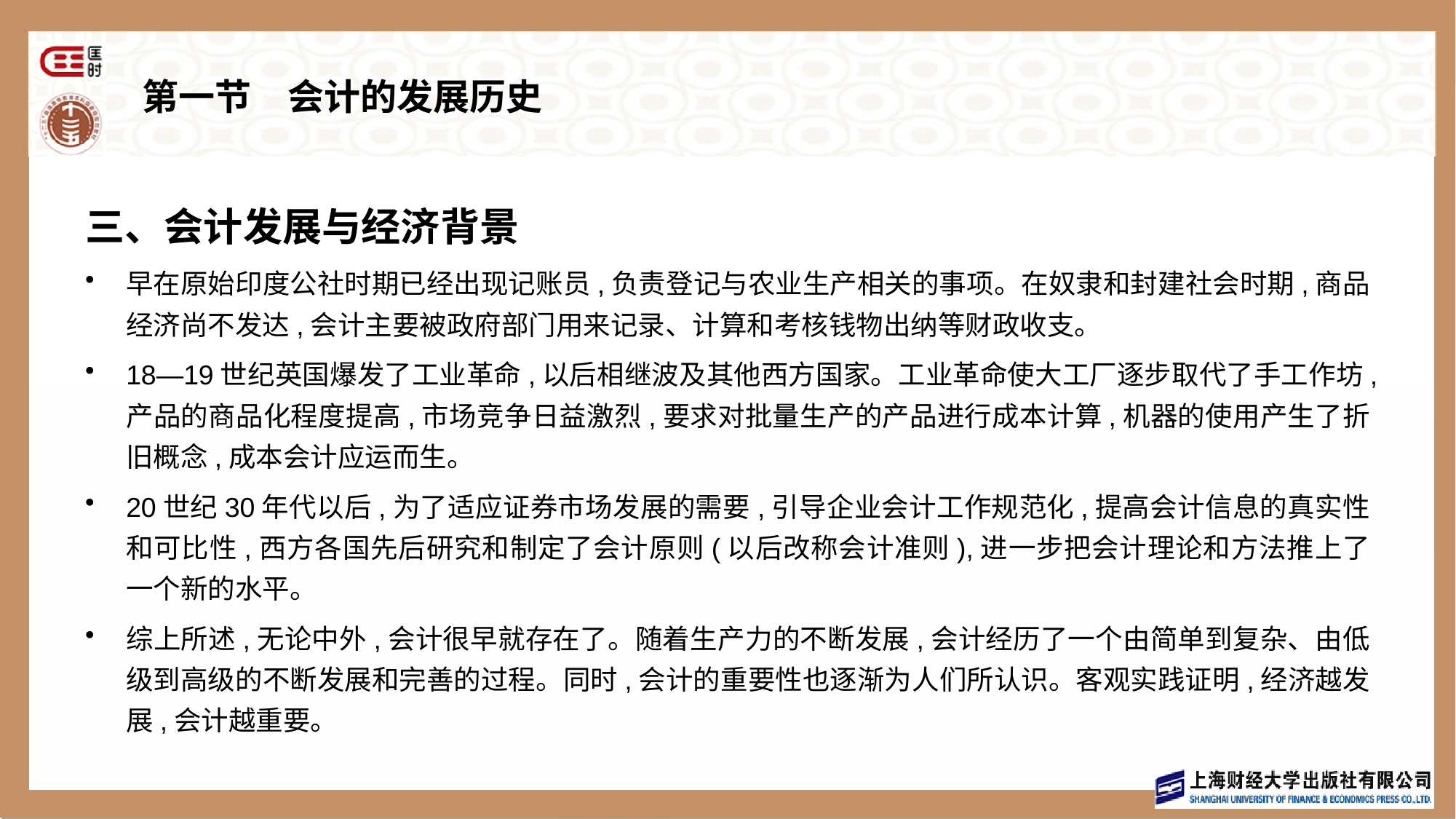

# 第一节　会计的发展历史
三、会计发展与经济背景
早在原始印度公社时期已经出现记账员,负责登记与农业生产相关的事项。在奴隶和封建社会时期,商品经济尚不发达,会计主要被政府部门用来记录、计算和考核钱物出纳等财政收支。
18—19世纪英国爆发了工业革命,以后相继波及其他西方国家。工业革命使大工厂逐步取代了手工作坊,产品的商品化程度提高,市场竞争日益激烈,要求对批量生产的产品进行成本计算,机器的使用产生了折旧概念,成本会计应运而生。
20世纪30年代以后,为了适应证券市场发展的需要,引导企业会计工作规范化,提高会计信息的真实性和可比性,西方各国先后研究和制定了会计原则(以后改称会计准则),进一步把会计理论和方法推上了一个新的水平。
综上所述,无论中外,会计很早就存在了。随着生产力的不断发展,会计经历了一个由简单到复杂、由低级到高级的不断发展和完善的过程。同时,会计的重要性也逐渐为人们所认识。客观实践证明,经济越发展,会计越重要。